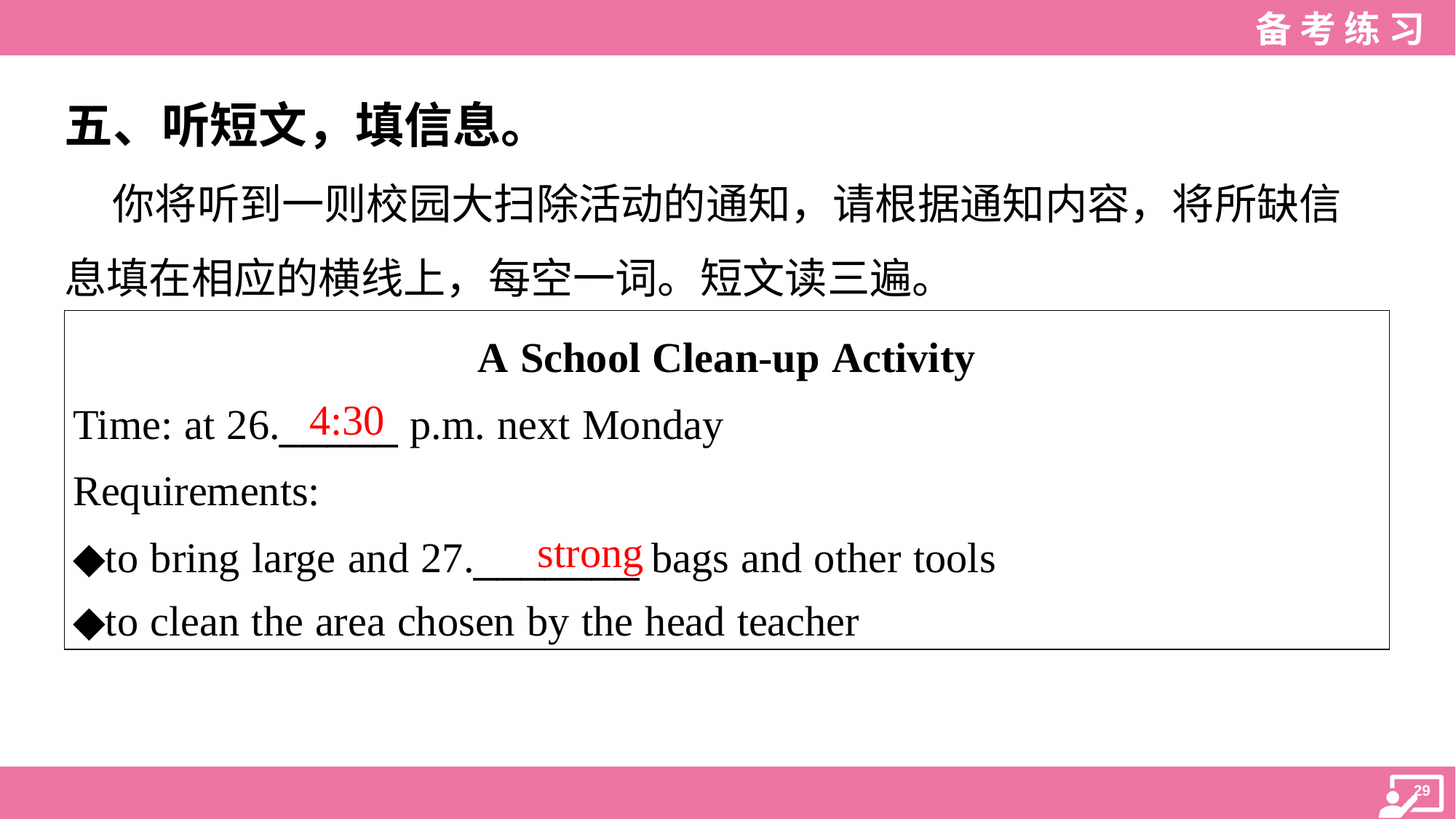

五、听短文，填信息。
    你将听到一则校园大扫除活动的通知，请根据通知内容，将所缺信
息填在相应的横线上，每空一词。短文读三遍。
| A School Clean-up Activity Time: at 26.\_\_\_\_\_ p.m. next Monday Requirements: ◆to bring large and 27.\_\_\_\_\_\_\_ bags and other tools ◆to clean the area chosen by the head teacher |
| --- |
4:30
strong